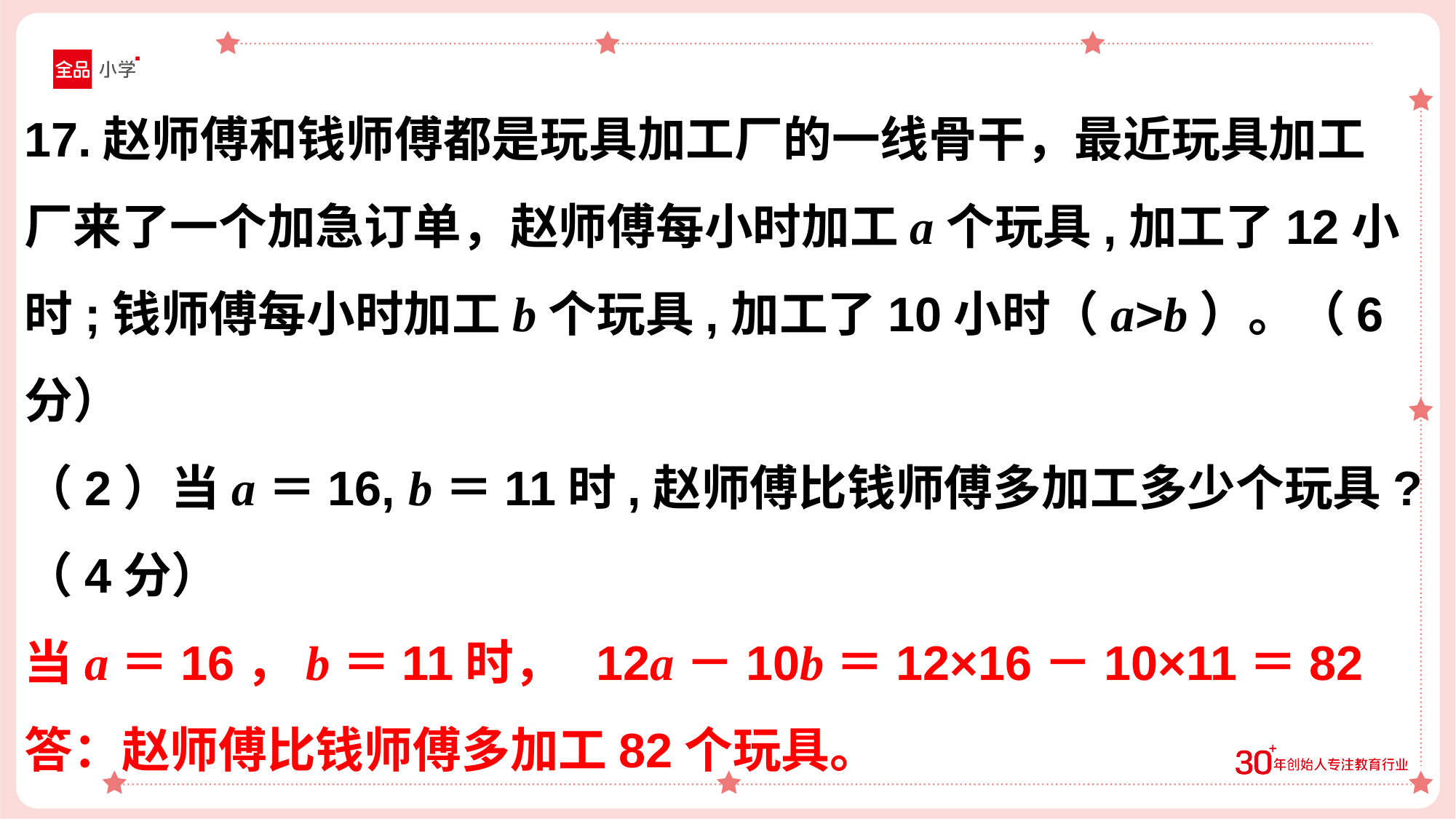

17.赵师傅和钱师傅都是玩具加工厂的一线骨干，最近玩具加工
厂来了一个加急订单，赵师傅每小时加工a个玩具,加工了12小时;钱师傅每小时加工b个玩具,加工了10小时（a>b）。（6分）
（2）当a＝16, b＝11时,赵师傅比钱师傅多加工多少个玩具?
（4分）
当a＝16，b＝11时，  12a－10b＝12×16－10×11＝82
答：赵师傅比钱师傅多加工82个玩具。